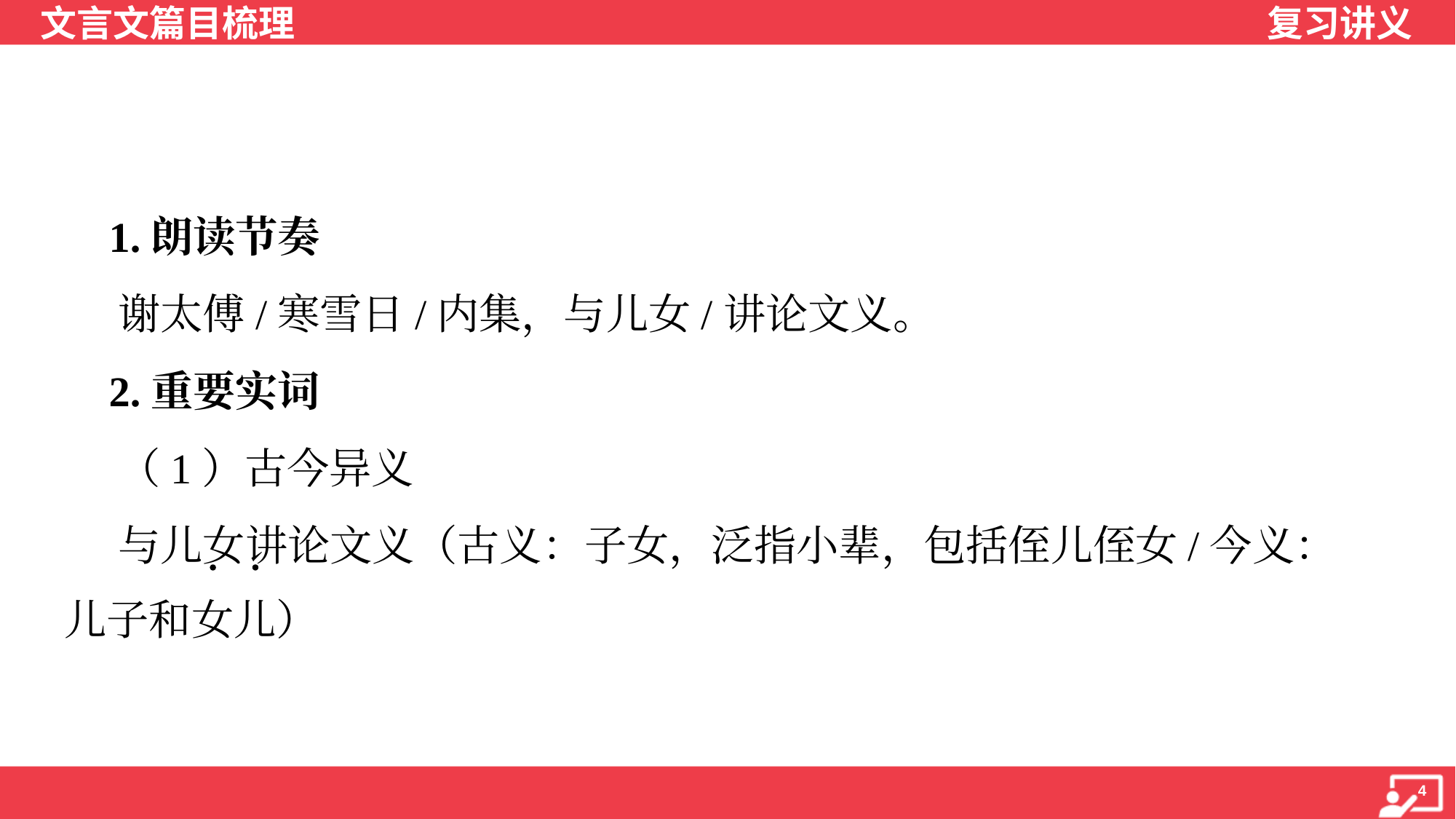

1.朗读节奏
    谢太傅/寒雪日/内集，与儿女/讲论文义。
    2.重要实词
    （1）古今异义
    与儿女讲论文义（古义：子女，泛指小辈，包括侄儿侄女/今义：
儿子和女儿）